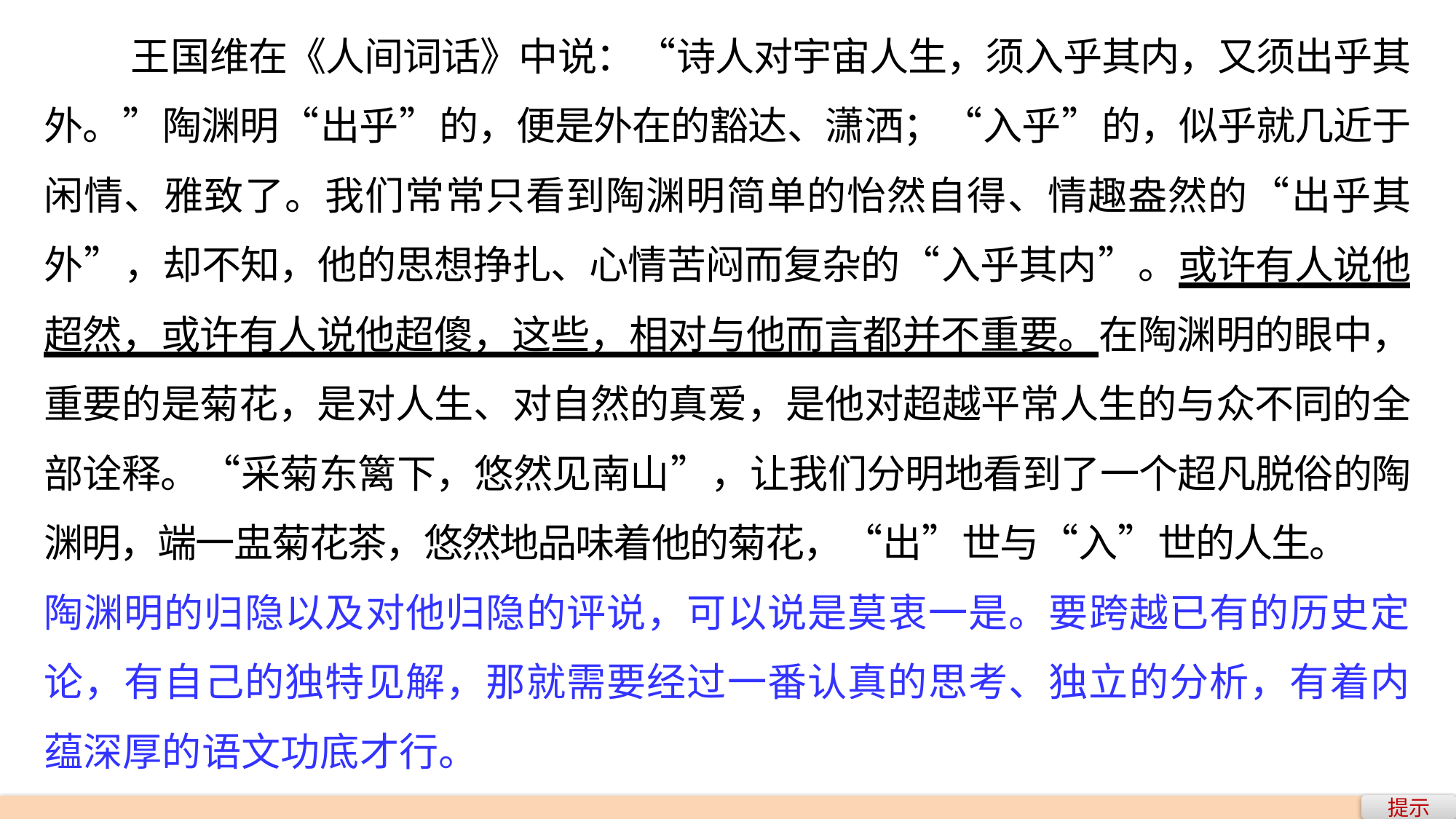

王国维在《人间词话》中说：“诗人对宇宙人生，须入乎其内，又须出乎其外。”陶渊明“出乎”的，便是外在的豁达、潇洒；“入乎”的，似乎就几近于闲情、雅致了。我们常常只看到陶渊明简单的怡然自得、情趣盎然的“出乎其外”，却不知，他的思想挣扎、心情苦闷而复杂的“入乎其内”。或许有人说他超然，或许有人说他超傻，这些，相对与他而言都并不重要。在陶渊明的眼中，重要的是菊花，是对人生、对自然的真爱，是他对超越平常人生的与众不同的全部诠释。“采菊东篱下，悠然见南山”，让我们分明地看到了一个超凡脱俗的陶渊明，端一盅菊花茶，悠然地品味着他的菊花，“出”世与“入”世的人生。
陶渊明的归隐以及对他归隐的评说，可以说是莫衷一是。要跨越已有的历史定论，有自己的独特见解，那就需要经过一番认真的思考、独立的分析，有着内蕴深厚的语文功底才行。
提示